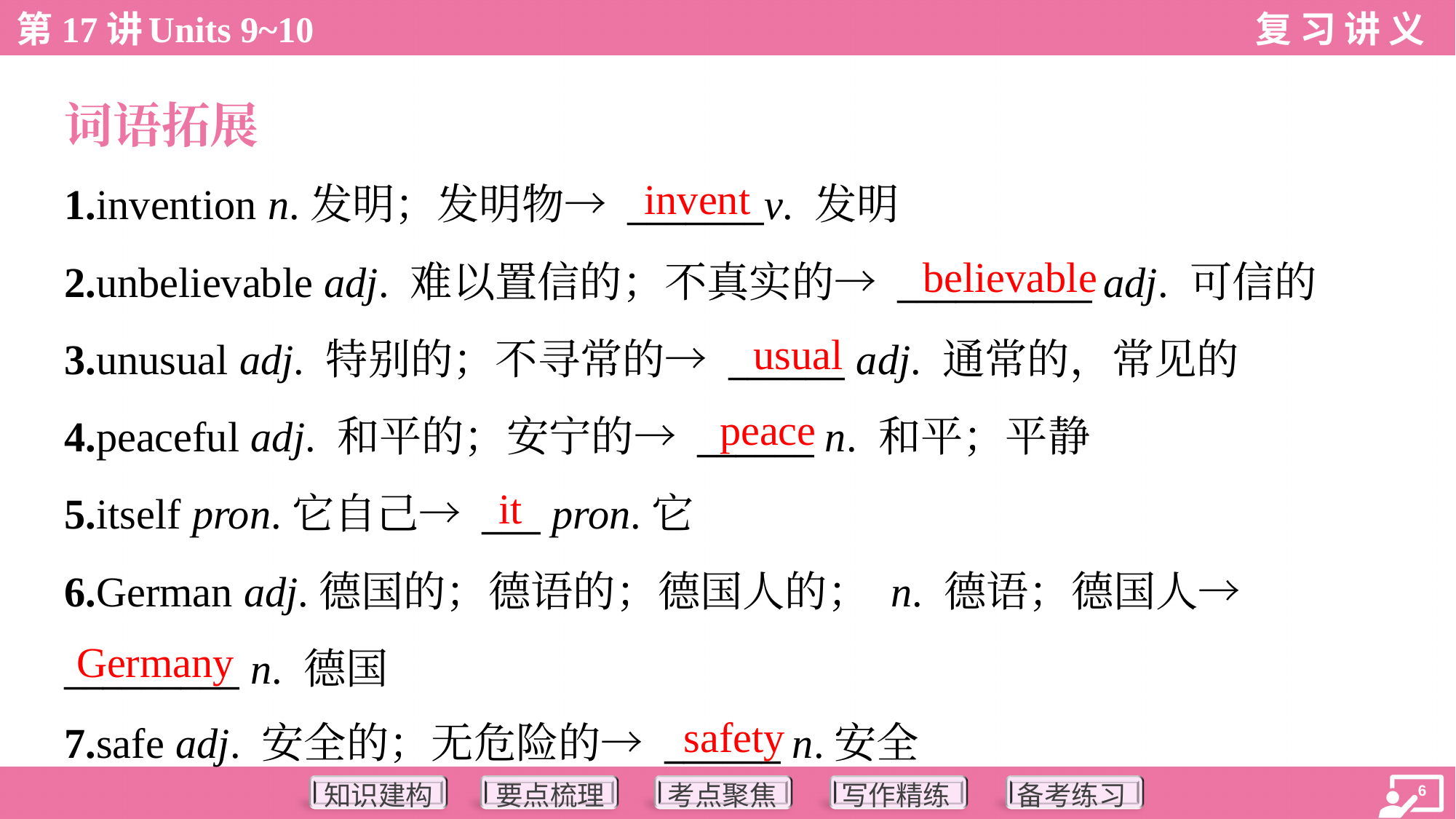

词语拓展
invent
1.invention n.发明；发明物→ _______v. 发明
2.unbelievable adj. 难以置信的；不真实的→ __________ adj. 可信的
3.unusual adj. 特别的；不寻常的→ ______ adj. 通常的，常见的
4.peaceful adj. 和平的；安宁的→ ______ n. 和平；平静
5.itself pron.它自己→ ___ pron.它
6.German adj.德国的；德语的；德国人的； n. 德语；德国人→
_________ n. 德国
7.safe adj. 安全的；无危险的→ ______ n.安全
believable
usual
peace
it
Germany
safety